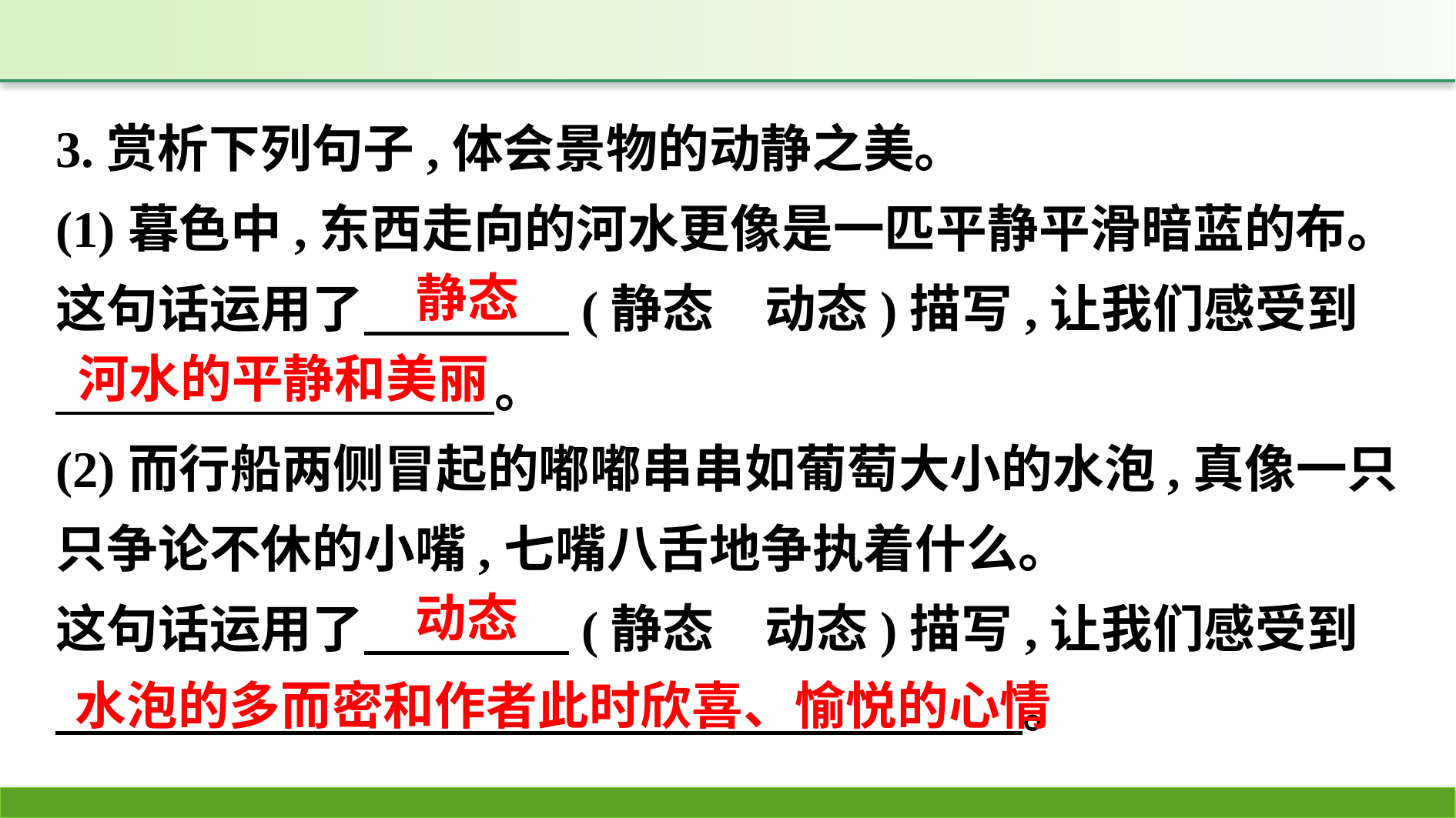

3.赏析下列句子,体会景物的动静之美。
(1)暮色中,东西走向的河水更像是一匹平静平滑暗蓝的布。
这句话运用了　　　　(静态　动态)描写,让我们感受到
　                                 。
(2)而行船两侧冒起的嘟嘟串串如葡萄大小的水泡,真像一只只争论不休的小嘴,七嘴八舌地争执着什么。
这句话运用了　　　　(静态　动态)描写,让我们感受到
　                                                                              。
静态
河水的平静和美丽
动态
水泡的多而密和作者此时欣喜、愉悦的心情